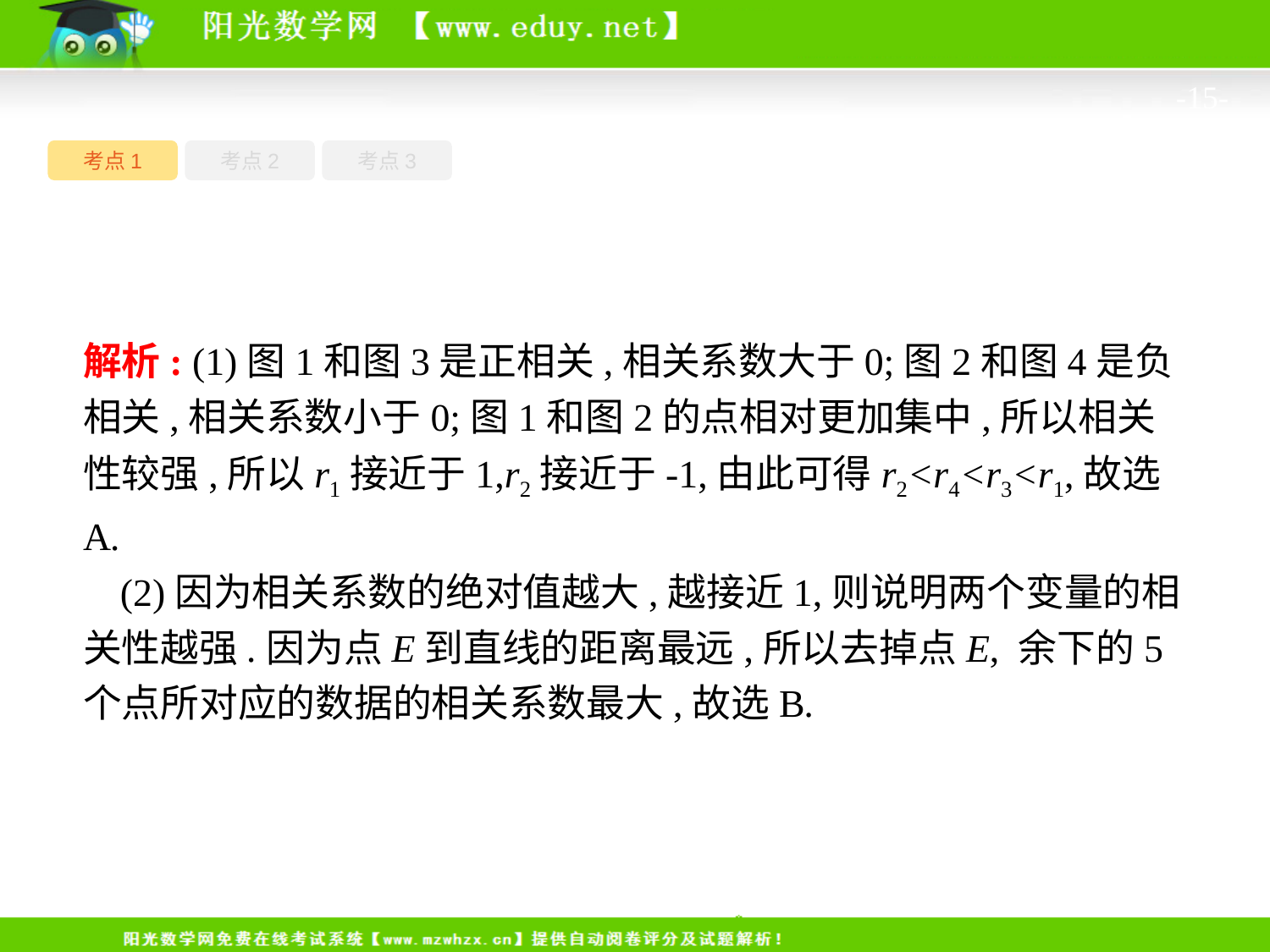

-15-
考点1
考点3
考点2
解析: (1)图1和图3是正相关,相关系数大于0;图2和图4是负相关,相关系数小于0;图1和图2的点相对更加集中,所以相关性较强,所以r1接近于1,r2接近于-1,由此可得r2<r4<r3<r1,故选A.
(2)因为相关系数的绝对值越大,越接近1,则说明两个变量的相关性越强.因为点E到直线的距离最远,所以去掉点E, 余下的5个点所对应的数据的相关系数最大,故选B.